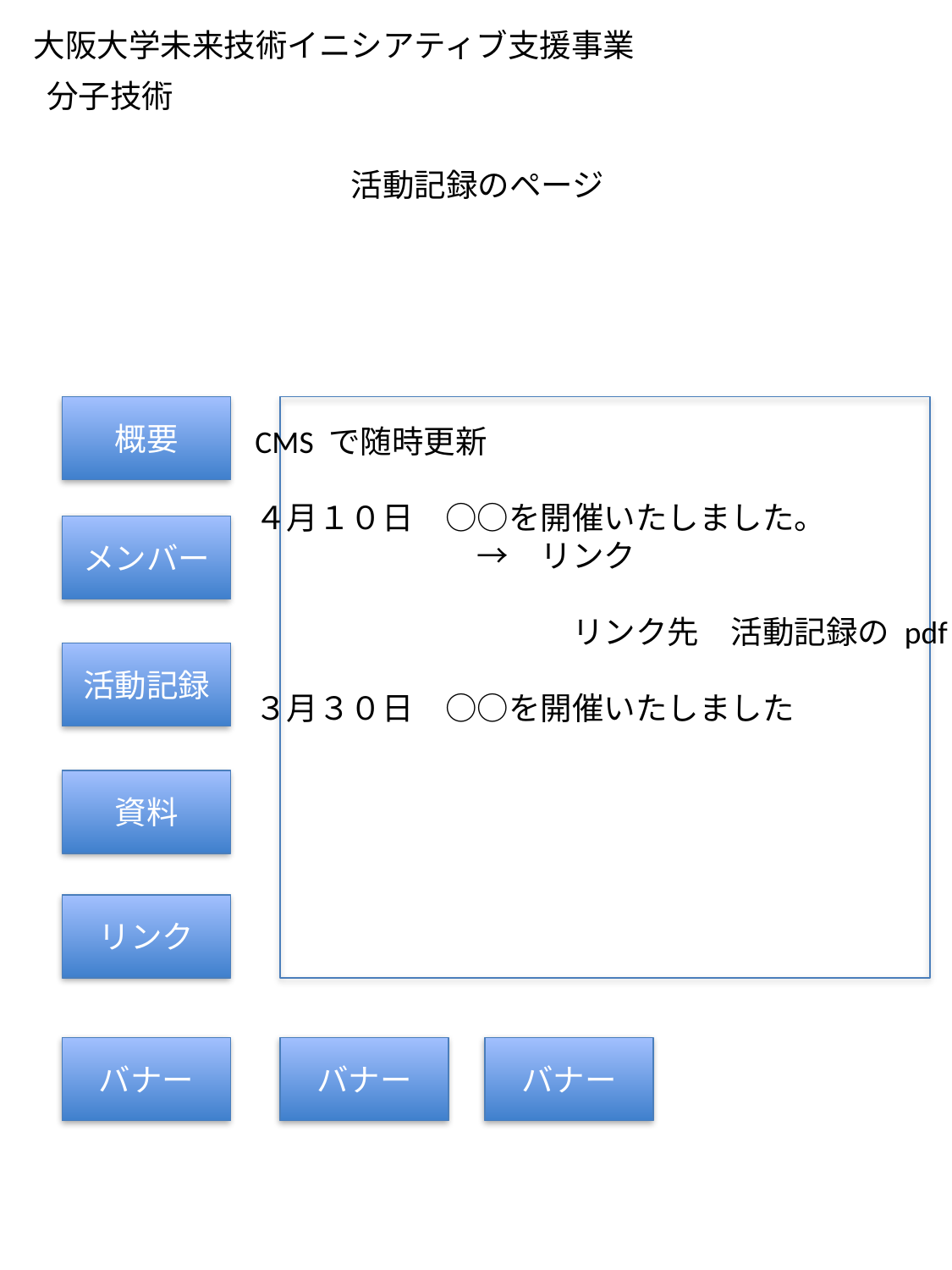

大阪大学未来技術イニシアティブ支援事業
分子技術
活動記録のページ
概要

CMS で随時更新

４月１０日　○○を開催いたしました。
　　　　　　　→　リンク

　　　　　　　　　　リンク先　活動記録の pdf へ

３月３０日　○○を開催いたしました

メンバー
活動記録
資料
リンク
バナー
バナー
バナー